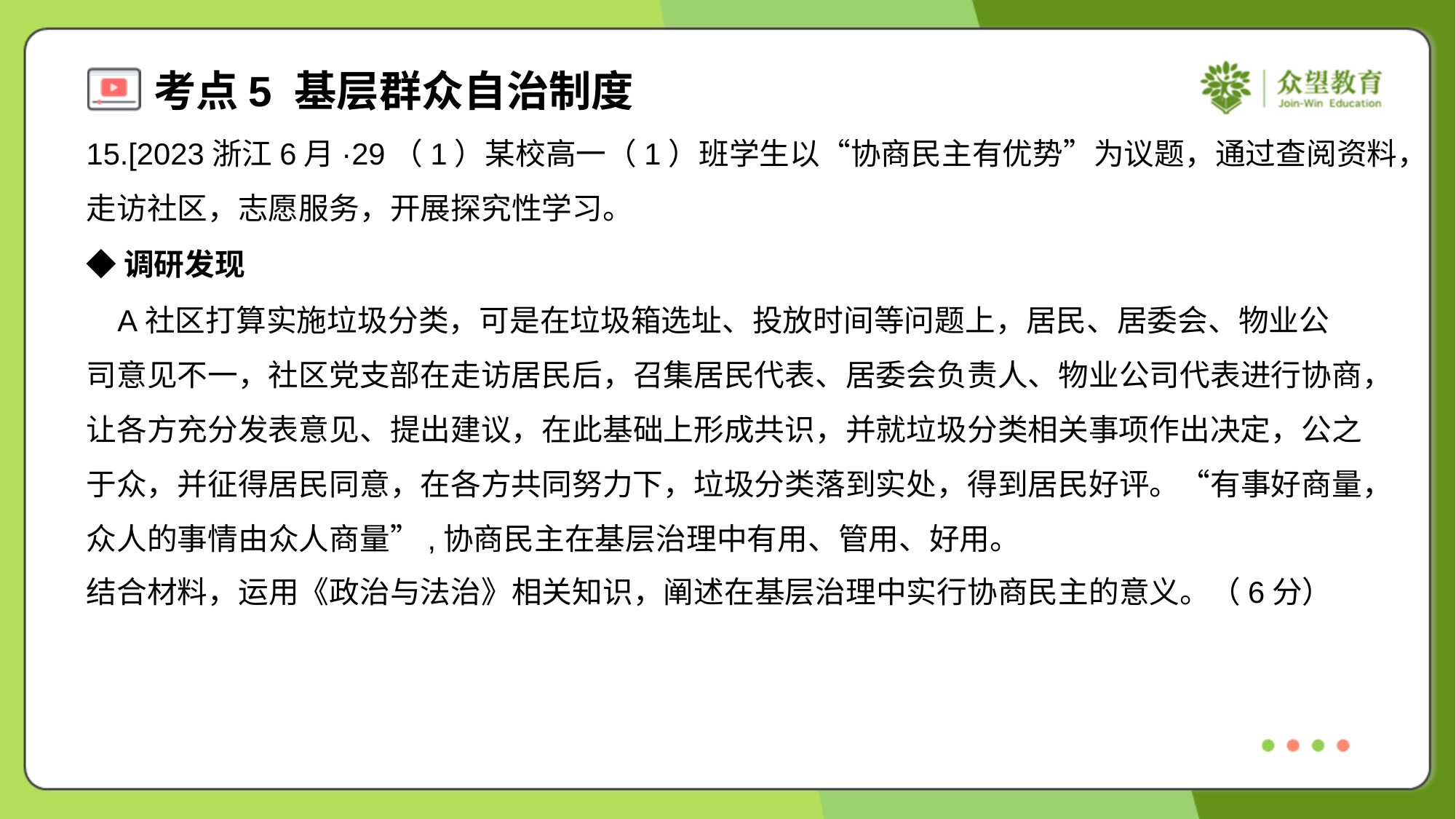

15.[2023浙江6月·29（1）某校高一（1）班学生以“协商民主有优势”为议题，通过查阅资料，
走访社区，志愿服务，开展探究性学习。
◆调研发现
    A社区打算实施垃圾分类，可是在垃圾箱选址、投放时间等问题上，居民、居委会、物业公
司意见不一，社区党支部在走访居民后，召集居民代表、居委会负责人、物业公司代表进行协商，
让各方充分发表意见、提出建议，在此基础上形成共识，并就垃圾分类相关事项作出决定，公之
于众，并征得居民同意，在各方共同努力下，垃圾分类落到实处，得到居民好评。“有事好商量，
众人的事情由众人商量”,协商民主在基层治理中有用、管用、好用。
结合材料，运用《政治与法治》相关知识，阐述在基层治理中实行协商民主的意义。（6分）